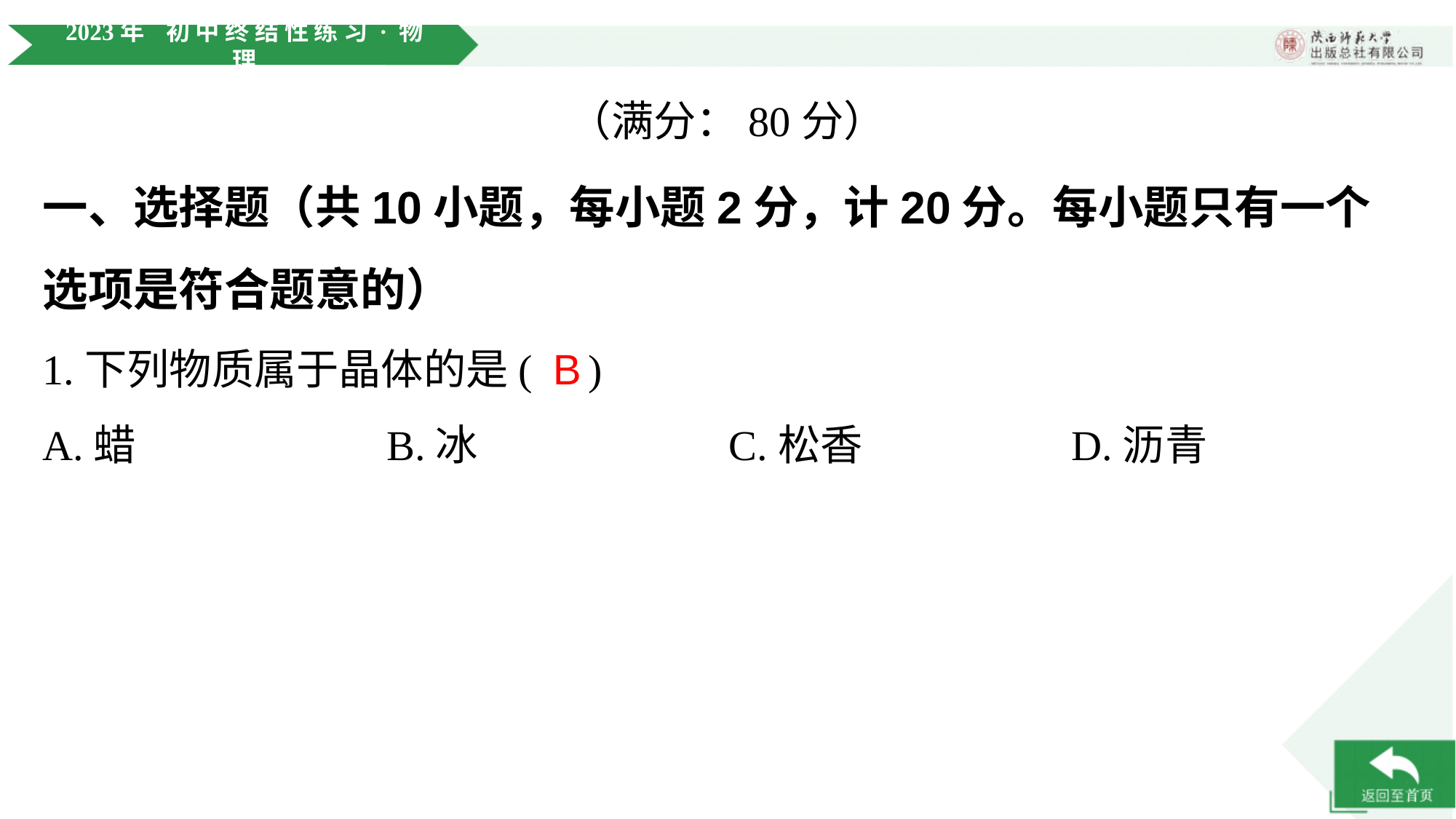

（满分：80分）
一、选择题（共10小题，每小题2分，计20分。每小题只有一个选项是符合题意的）
1.下列物质属于晶体的是(     )
B
A.蜡	B.冰	C.松香	D.沥青